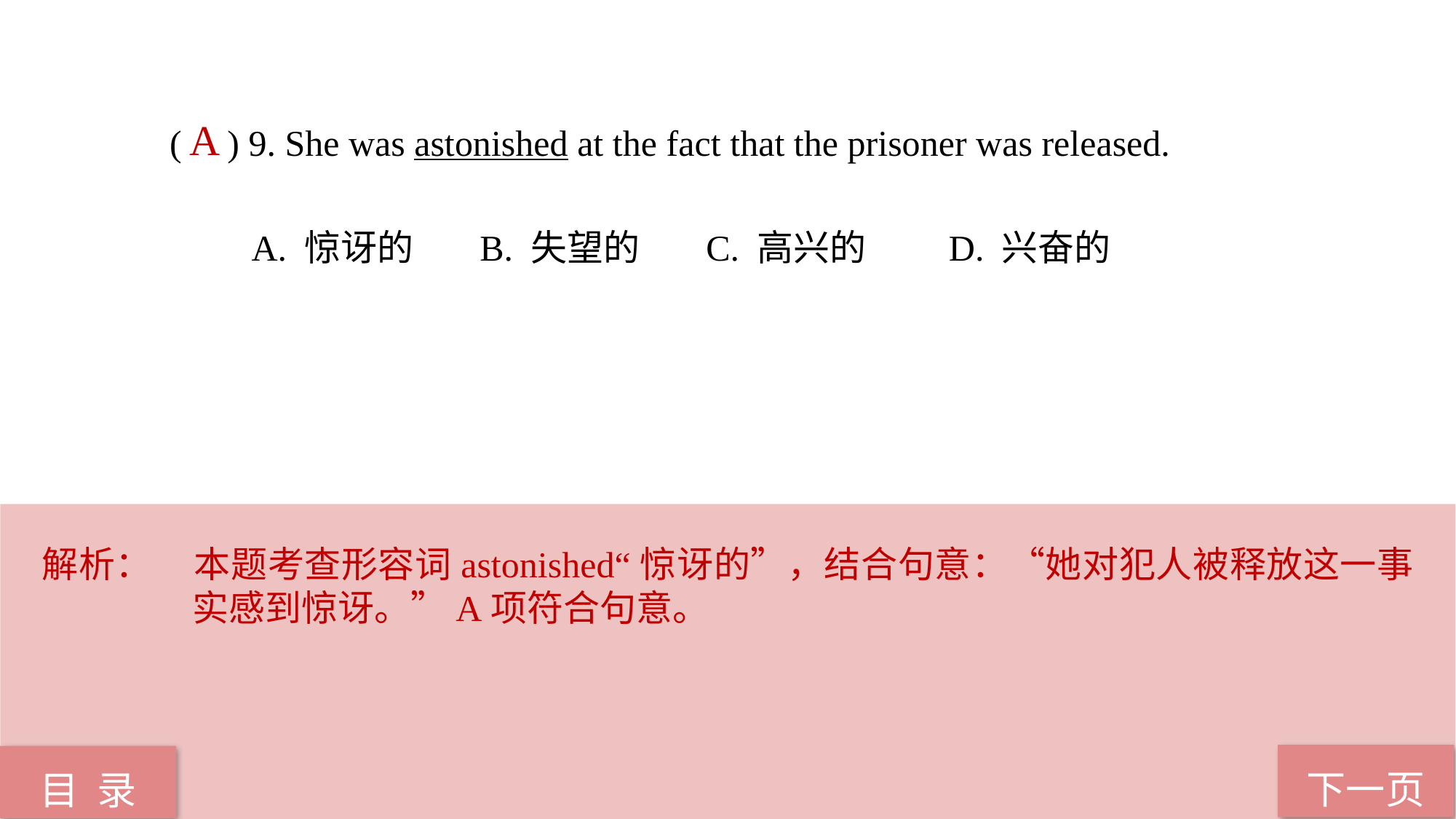

(     ) 9. She was astonished at the fact that the prisoner was released.

         A. 惊讶的       B. 失望的       C. 高兴的         D. 兴奋的
A
解析：	本题考查形容词astonished“惊讶的”，结合句意：“她对犯人被释放这一事实感到惊讶。”A项符合句意。